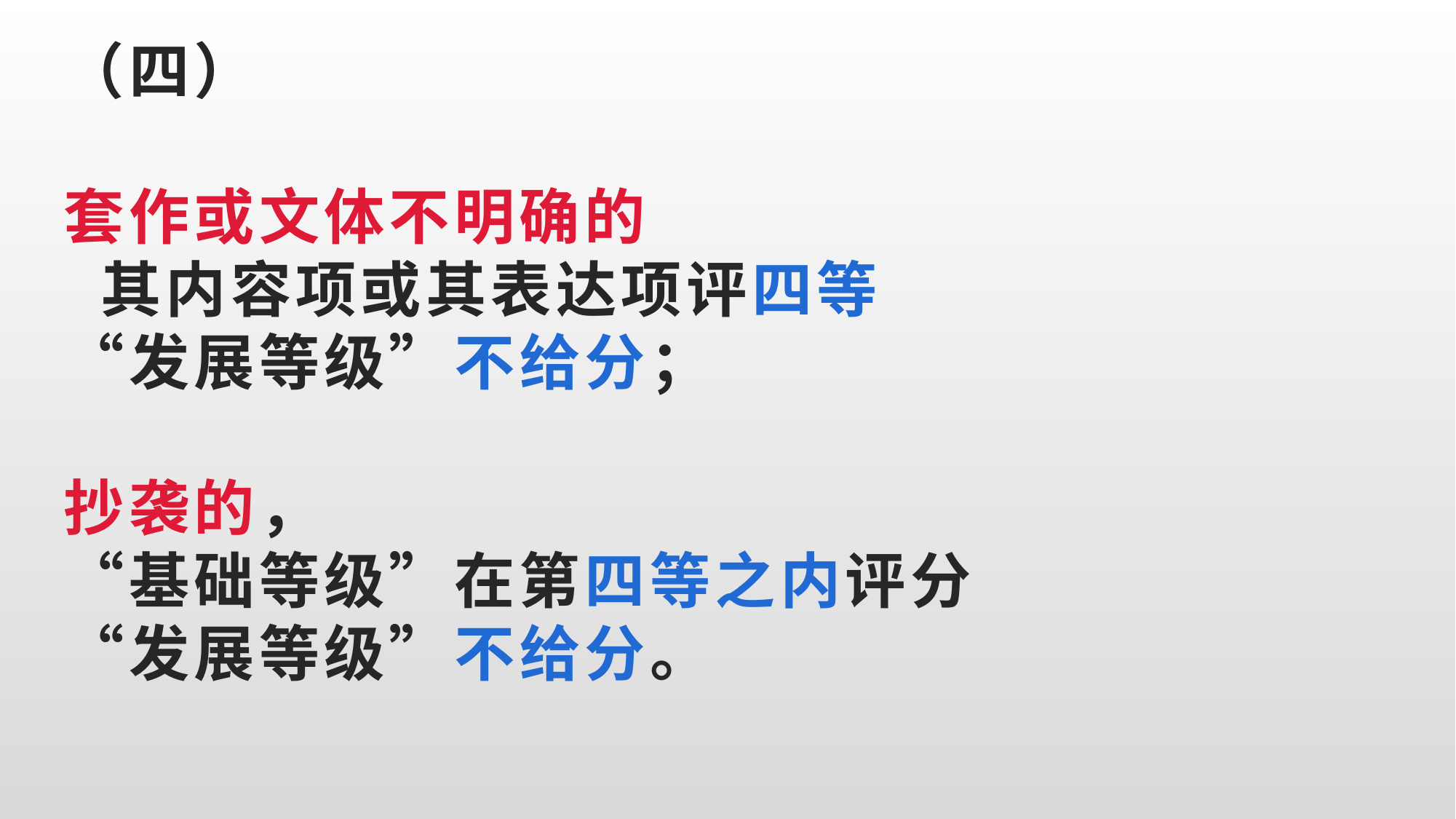

# （四） 套作或文体不明确的 其内容项或其表达项评四等 “发展等级”不给分； 抄袭的， “基础等级”在第四等之内评分 “发展等级”不给分。